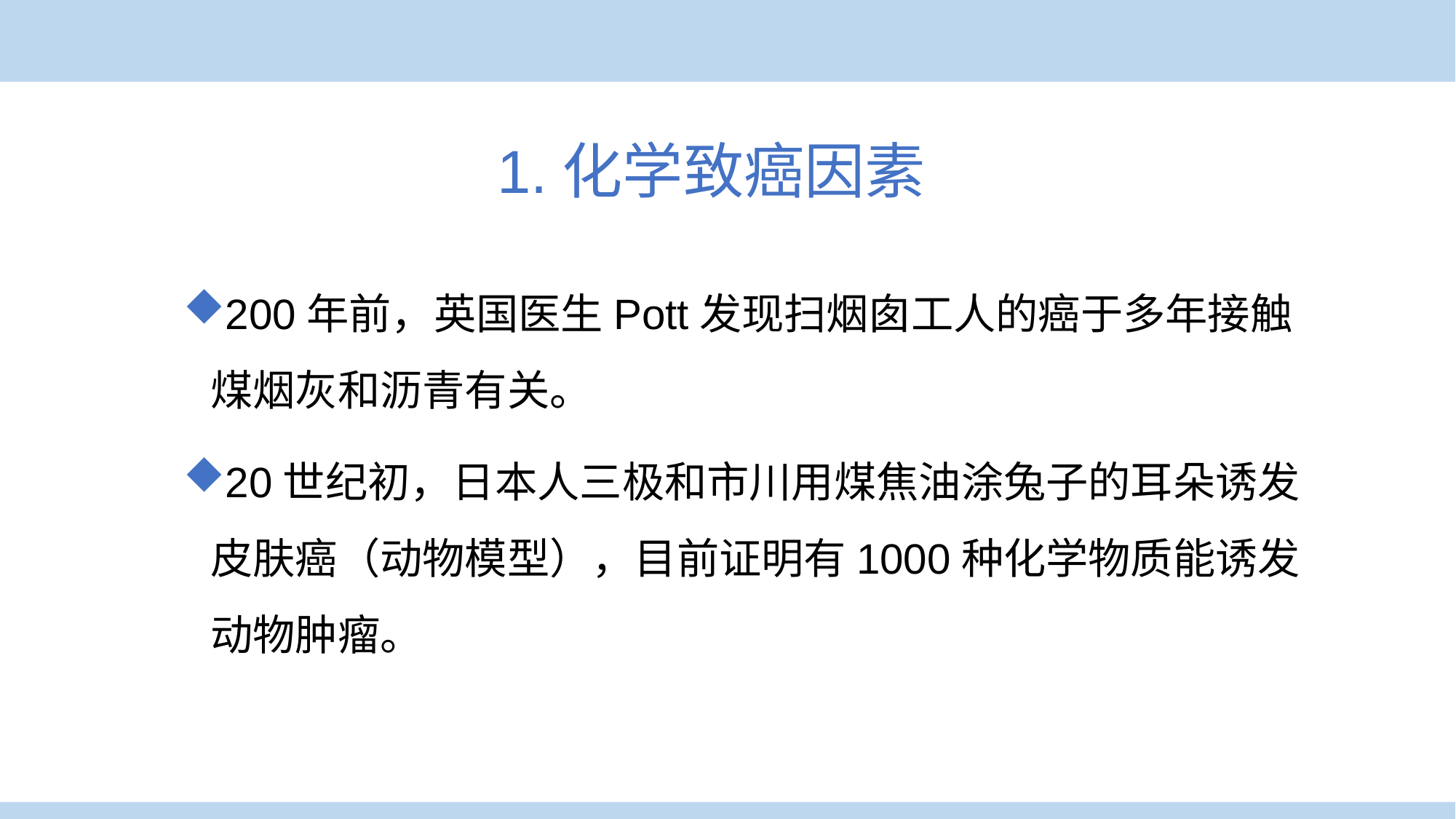

1.化学致癌因素
200年前，英国医生Pott发现扫烟囱工人的癌于多年接触煤烟灰和沥青有关。
20世纪初，日本人三极和市川用煤焦油涂兔子的耳朵诱发皮肤癌（动物模型），目前证明有1000种化学物质能诱发动物肿瘤。